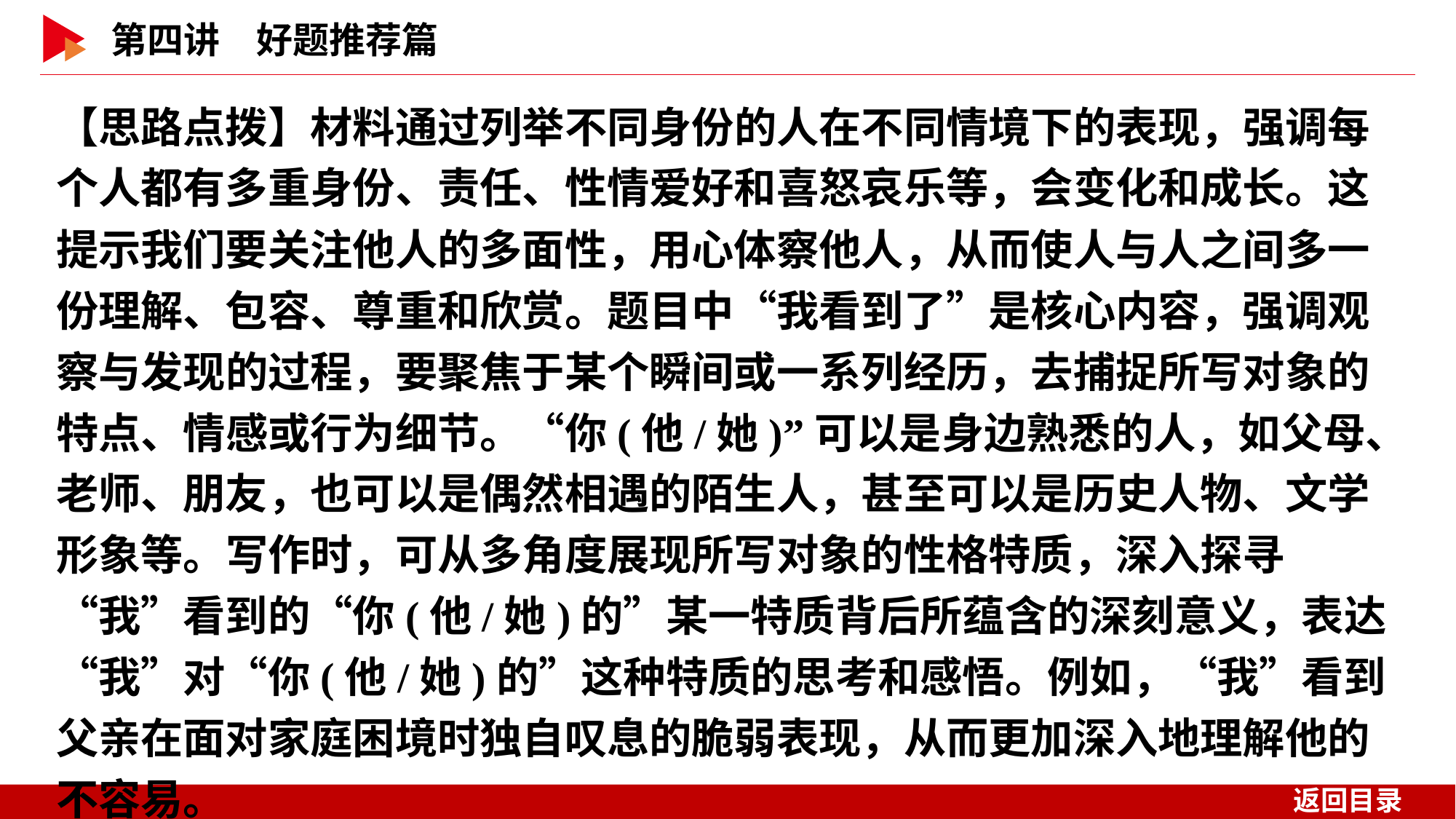

【思路点拨】材料通过列举不同身份的人在不同情境下的表现，强调每个人都有多重身份、责任、性情爱好和喜怒哀乐等，会变化和成长。这提示我们要关注他人的多面性，用心体察他人，从而使人与人之间多一份理解、包容、尊重和欣赏。题目中“我看到了”是核心内容，强调观察与发现的过程，要聚焦于某个瞬间或一系列经历，去捕捉所写对象的特点、情感或行为细节。“你(他/她)”可以是身边熟悉的人，如父母、老师、朋友，也可以是偶然相遇的陌生人，甚至可以是历史人物、文学形象等。写作时，可从多角度展现所写对象的性格特质，深入探寻“我”看到的“你(他/她)的”某一特质背后所蕴含的深刻意义，表达“我”对“你(他/她)的”这种特质的思考和感悟。例如，“我”看到父亲在面对家庭困境时独自叹息的脆弱表现，从而更加深入地理解他的不容易。